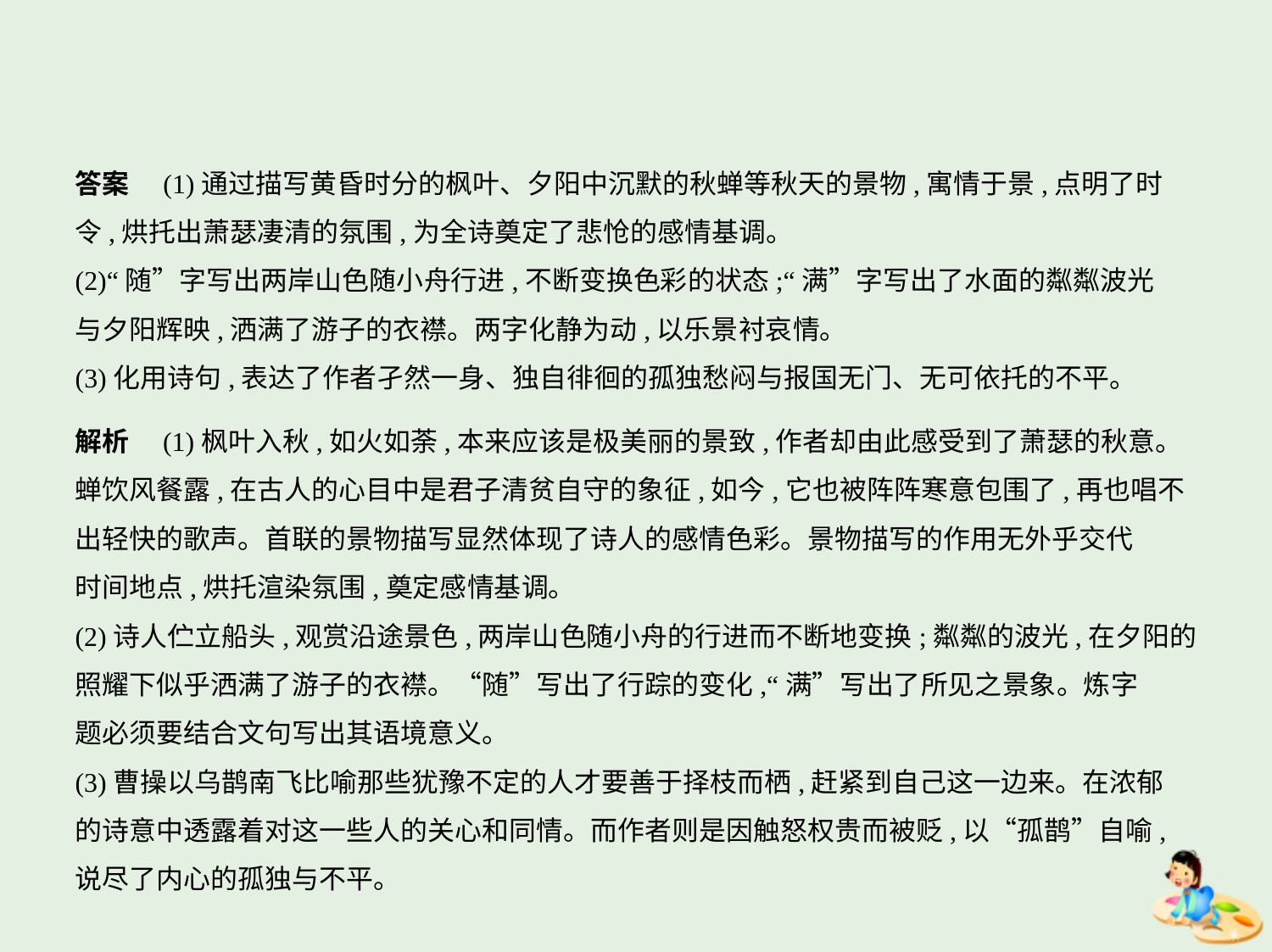

答案　(1)通过描写黄昏时分的枫叶、夕阳中沉默的秋蝉等秋天的景物,寓情于景,点明了时
令,烘托出萧瑟凄清的氛围,为全诗奠定了悲怆的感情基调。
(2)“随”字写出两岸山色随小舟行进,不断变换色彩的状态;“满”字写出了水面的粼粼波光
与夕阳辉映,洒满了游子的衣襟。两字化静为动,以乐景衬哀情。
(3)化用诗句,表达了作者孑然一身、独自徘徊的孤独愁闷与报国无门、无可依托的不平。
解析　(1)枫叶入秋,如火如荼,本来应该是极美丽的景致,作者却由此感受到了萧瑟的秋意。
蝉饮风餐露,在古人的心目中是君子清贫自守的象征,如今,它也被阵阵寒意包围了,再也唱不
出轻快的歌声。首联的景物描写显然体现了诗人的感情色彩。景物描写的作用无外乎交代
时间地点,烘托渲染氛围,奠定感情基调。
(2)诗人伫立船头,观赏沿途景色,两岸山色随小舟的行进而不断地变换;粼粼的波光,在夕阳的
照耀下似乎洒满了游子的衣襟。“随”写出了行踪的变化,“满”写出了所见之景象。炼字
题必须要结合文句写出其语境意义。
(3)曹操以乌鹊南飞比喻那些犹豫不定的人才要善于择枝而栖,赶紧到自己这一边来。在浓郁
的诗意中透露着对这一些人的关心和同情。而作者则是因触怒权贵而被贬,以“孤鹊”自喻,
说尽了内心的孤独与不平。